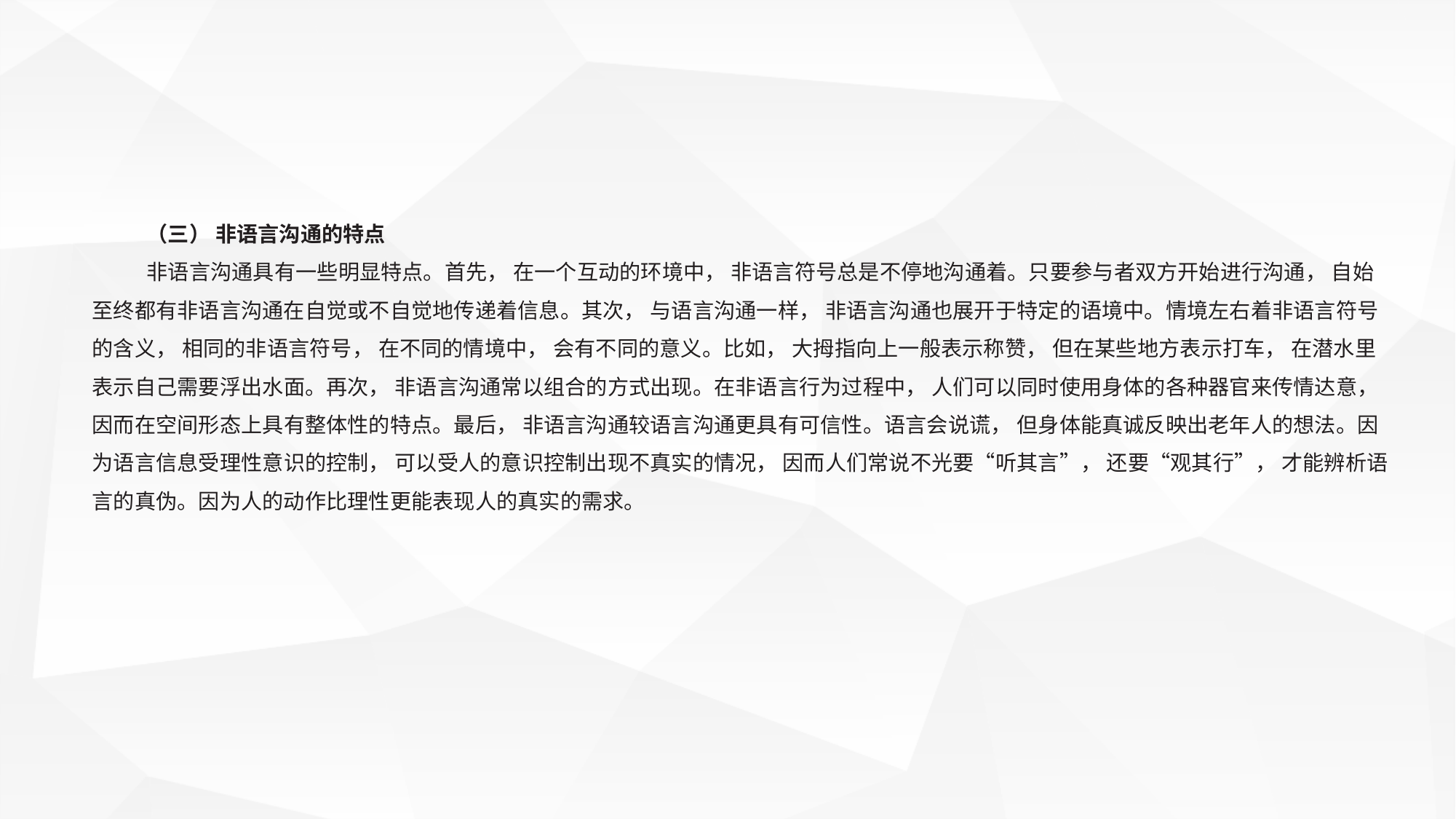

（三） 非语言沟通的特点
非语言沟通具有一些明显特点。首先， 在一个互动的环境中， 非语言符号总是不停地沟通着。只要参与者双方开始进行沟通， 自始至终都有非语言沟通在自觉或不自觉地传递着信息。其次， 与语言沟通一样， 非语言沟通也展开于特定的语境中。情境左右着非语言符号的含义， 相同的非语言符号， 在不同的情境中， 会有不同的意义。比如， 大拇指向上一般表示称赞， 但在某些地方表示打车， 在潜水里表示自己需要浮出水面。再次， 非语言沟通常以组合的方式出现。在非语言行为过程中， 人们可以同时使用身体的各种器官来传情达意， 因而在空间形态上具有整体性的特点。最后， 非语言沟通较语言沟通更具有可信性。语言会说谎， 但身体能真诚反映出老年人的想法。因为语言信息受理性意识的控制， 可以受人的意识控制出现不真实的情况， 因而人们常说不光要“听其言”， 还要“观其行”， 才能辨析语言的真伪。因为人的动作比理性更能表现人的真实的需求。